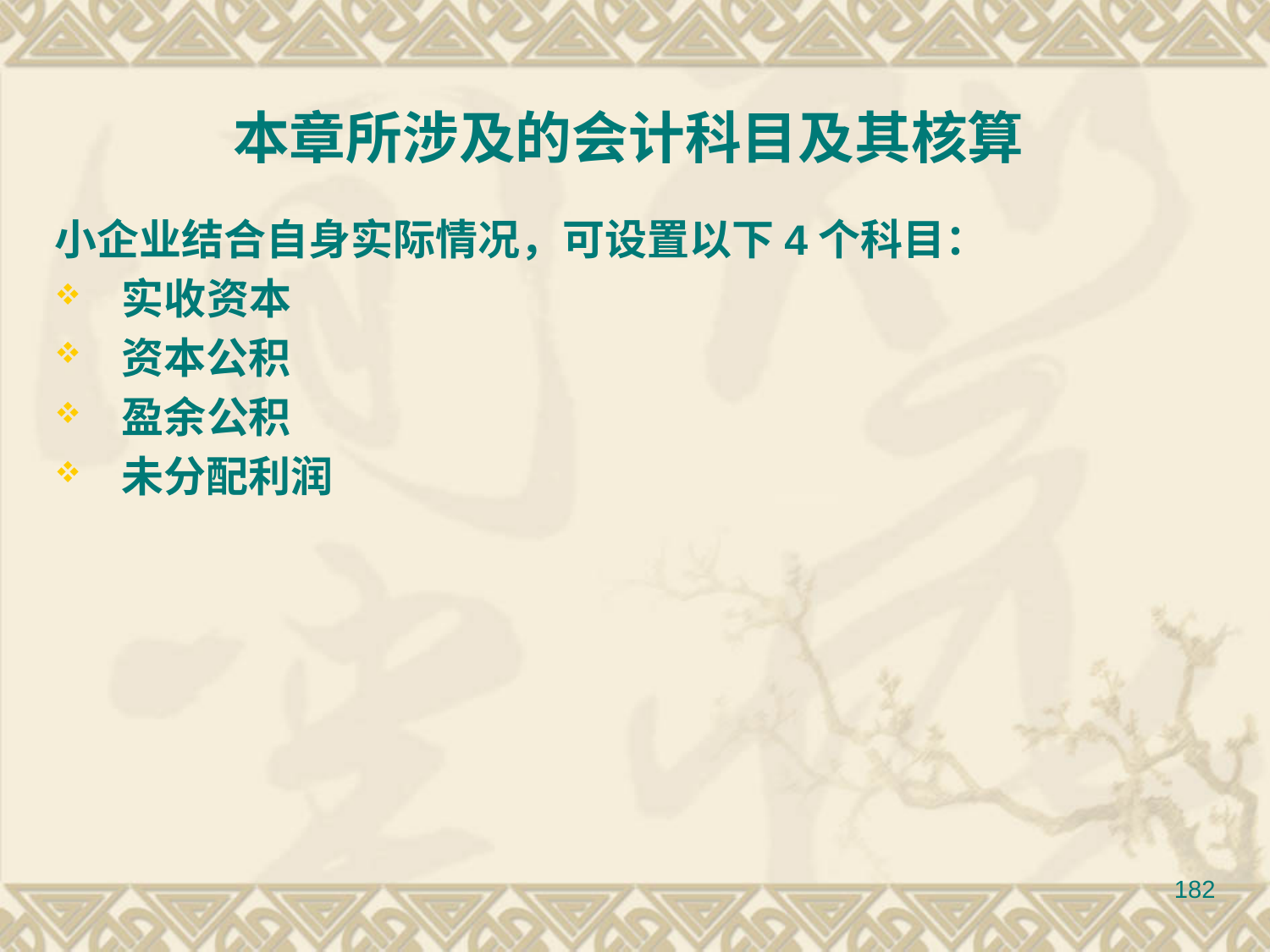

小企业结合自身实际情况，可设置以下4个科目：
 实收资本
 资本公积
 盈余公积
 未分配利润

           本章所涉及的会计科目及其核算
182